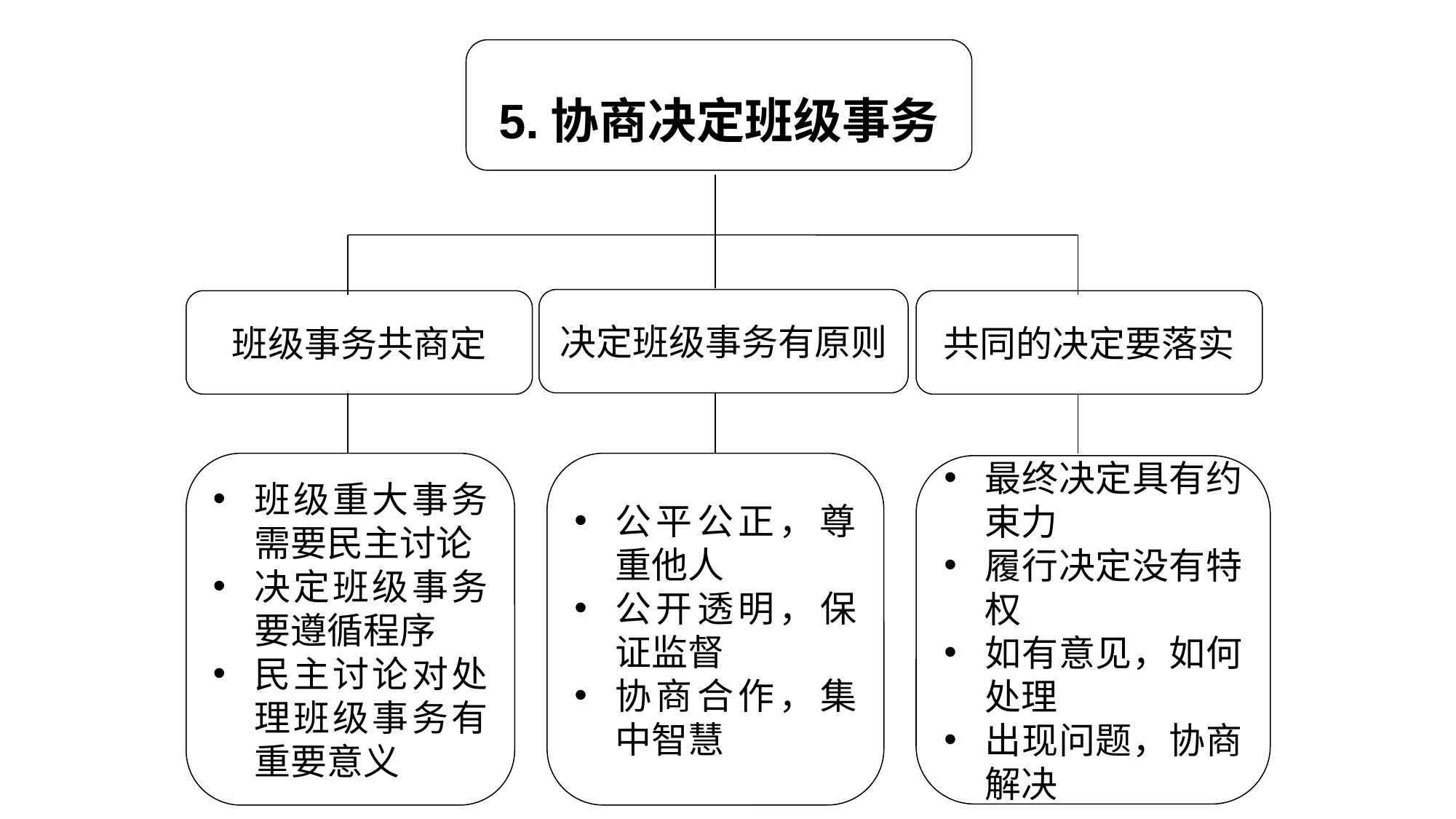

5.协商决定班级事务
决定班级事务有原则
班级事务共商定
共同的决定要落实
班级重大事务需要民主讨论
决定班级事务要遵循程序
民主讨论对处理班级事务有重要意义
公平公正，尊重他人
公开透明，保证监督
协商合作，集中智慧
最终决定具有约束力
履行决定没有特权
如有意见，如何处理
出现问题，协商解决